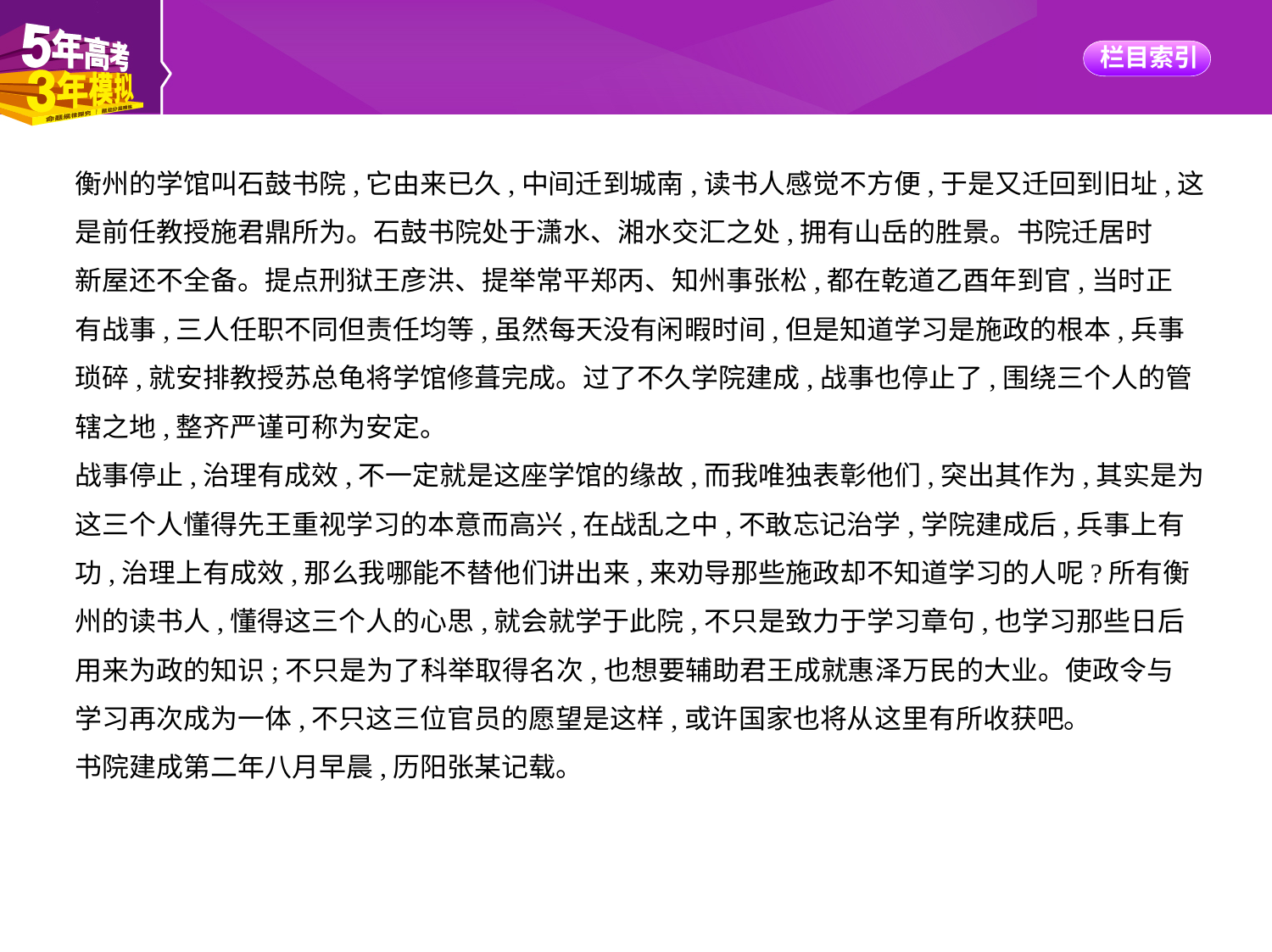

衡州的学馆叫石鼓书院,它由来已久,中间迁到城南,读书人感觉不方便,于是又迁回到旧址,这
是前任教授施君鼎所为。石鼓书院处于潇水、湘水交汇之处,拥有山岳的胜景。书院迁居时
新屋还不全备。提点刑狱王彦洪、提举常平郑丙、知州事张松,都在乾道乙酉年到官,当时正
有战事,三人任职不同但责任均等,虽然每天没有闲暇时间,但是知道学习是施政的根本,兵事
琐碎,就安排教授苏总龟将学馆修葺完成。过了不久学院建成,战事也停止了,围绕三个人的管
辖之地,整齐严谨可称为安定。
战事停止,治理有成效,不一定就是这座学馆的缘故,而我唯独表彰他们,突出其作为,其实是为
这三个人懂得先王重视学习的本意而高兴,在战乱之中,不敢忘记治学,学院建成后,兵事上有
功,治理上有成效,那么我哪能不替他们讲出来,来劝导那些施政却不知道学习的人呢?所有衡
州的读书人,懂得这三个人的心思,就会就学于此院,不只是致力于学习章句,也学习那些日后
用来为政的知识;不只是为了科举取得名次,也想要辅助君王成就惠泽万民的大业。使政令与
学习再次成为一体,不只这三位官员的愿望是这样,或许国家也将从这里有所收获吧。
书院建成第二年八月早晨,历阳张某记载。